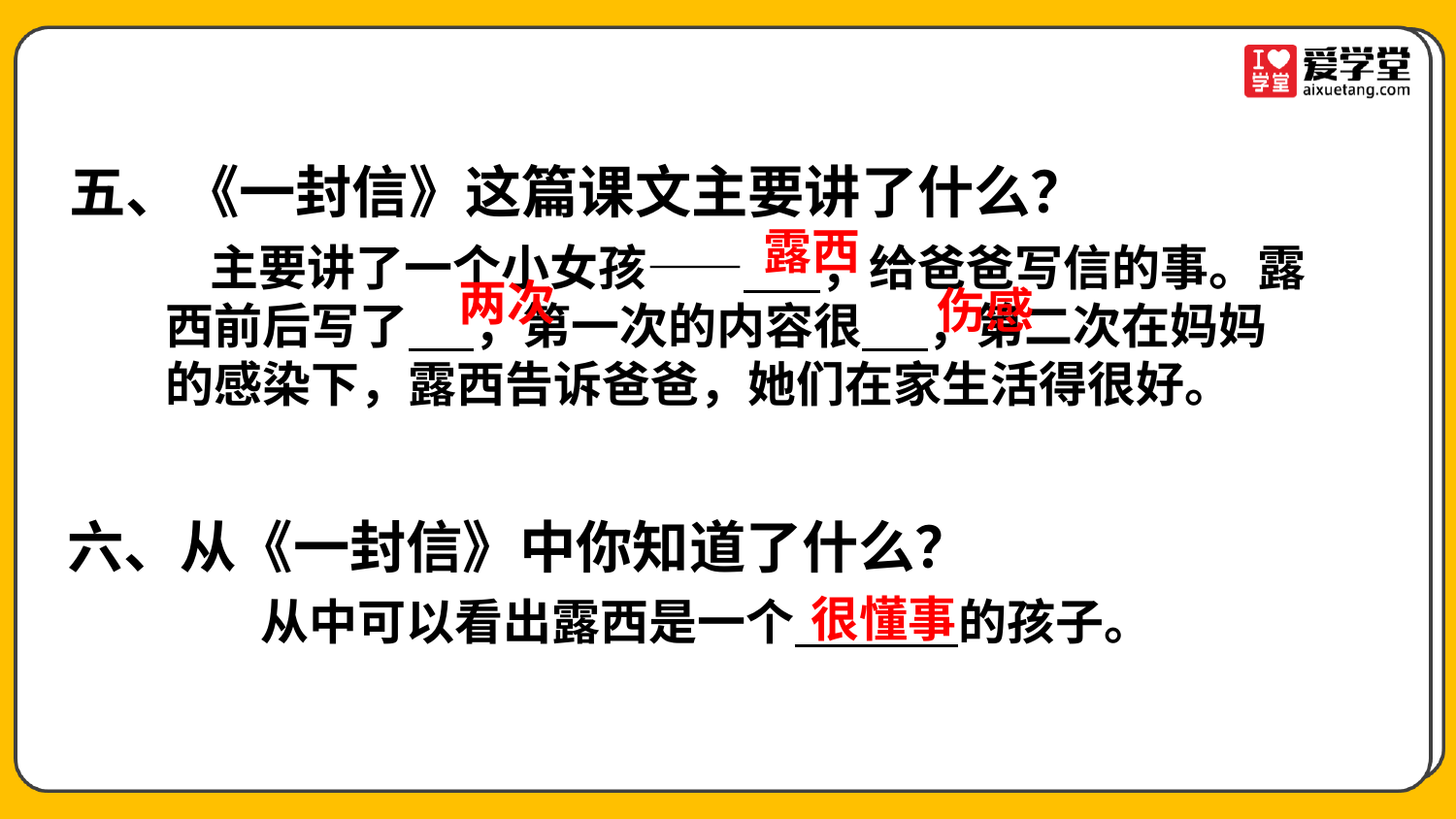

五、《一封信》这篇课文主要讲了什么？
露西
   主要讲了一个小女孩——       ，给爸爸写信的事。露西前后写了      ，第一次的内容很      ，第二次在妈妈的感染下，露西告诉爸爸，她们在家生活得很好。
两次
伤感
六、从《一封信》中你知道了什么？
很懂事
从中可以看出露西是一个               的孩子。